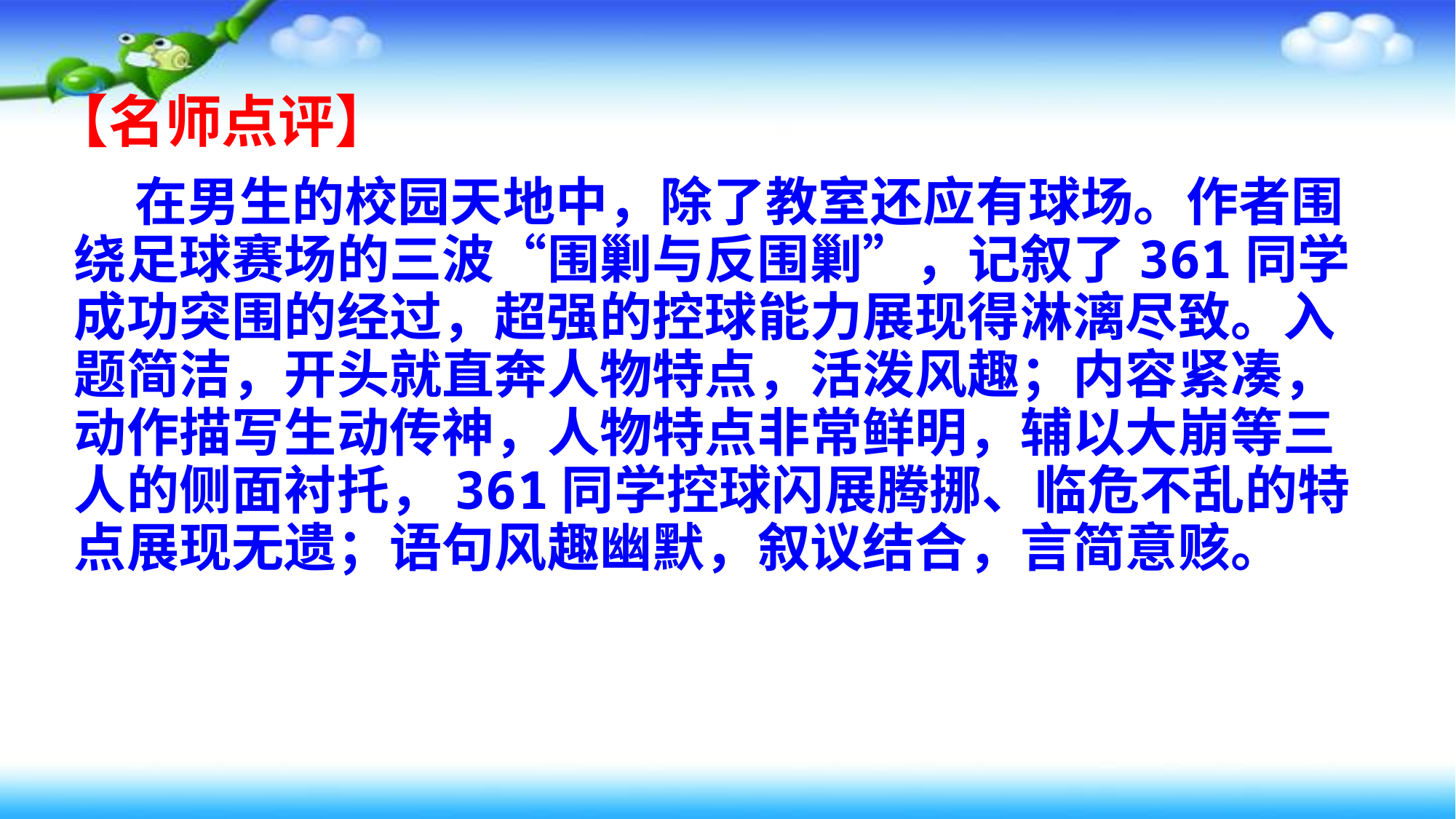

【名师点评】
    在男生的校园天地中，除了教室还应有球场。作者围绕足球赛场的三波“围剿与反围剿”，记叙了361同学成功突围的经过，超强的控球能力展现得淋漓尽致。入题简洁，开头就直奔人物特点，活泼风趣；内容紧凑，动作描写生动传神，人物特点非常鲜明，辅以大崩等三人的侧面衬托，361同学控球闪展腾挪、临危不乱的特点展现无遗；语句风趣幽默，叙议结合，言简意赅。